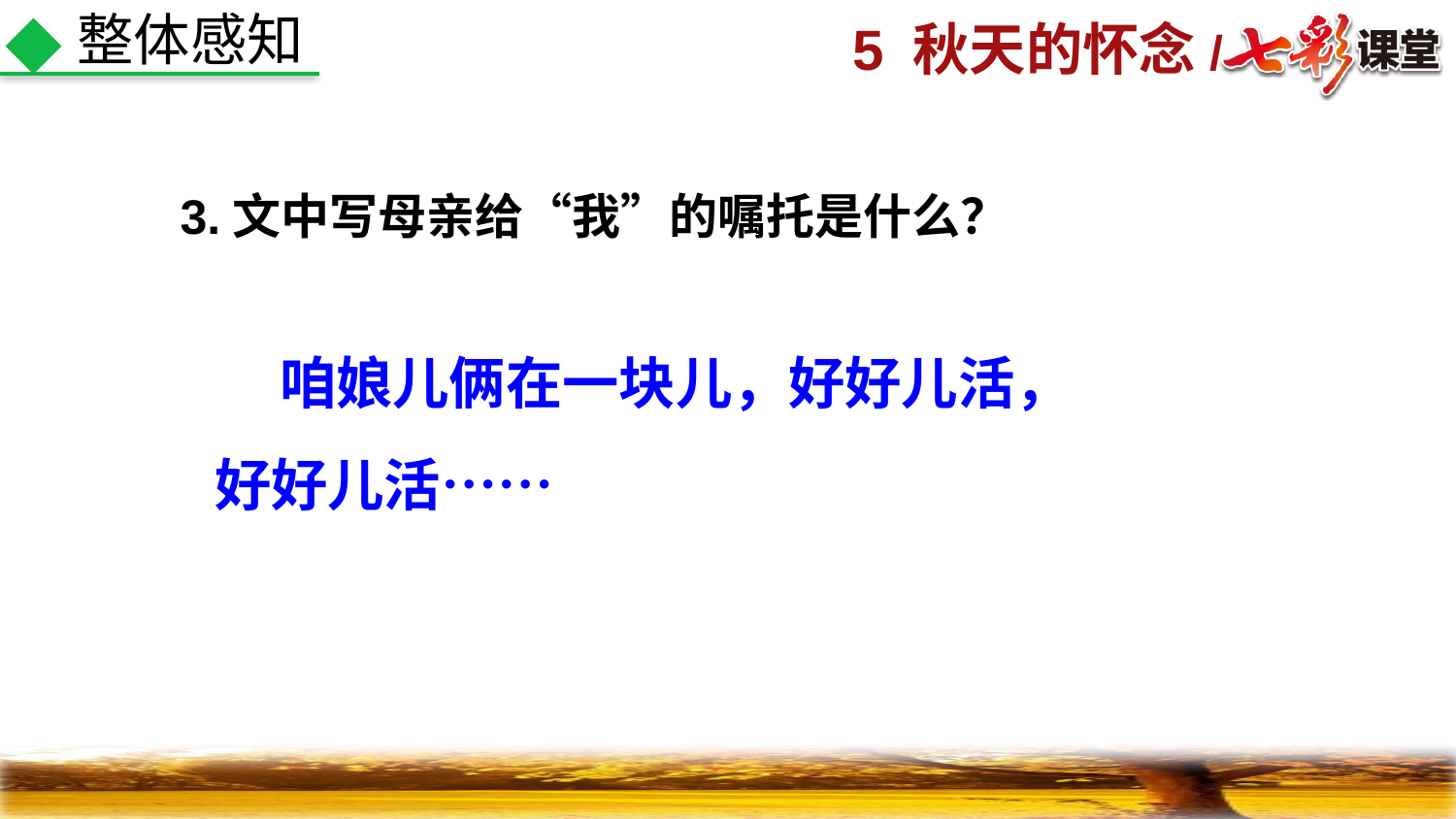

整体感知

3.文中写母亲给“我”的嘱托是什么？
    咱娘儿俩在一块儿，好好儿活，好好儿活……